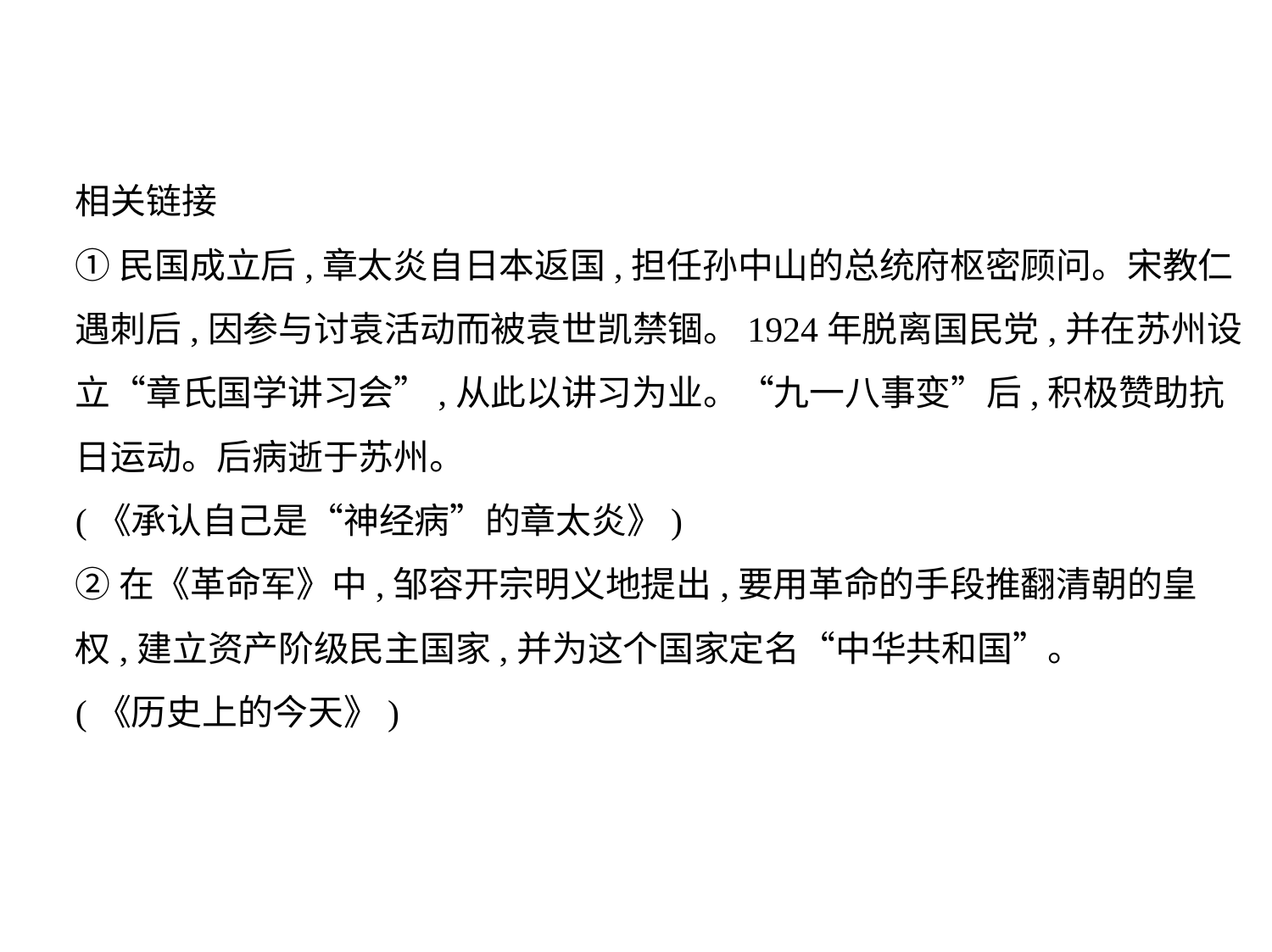

相关链接
①民国成立后,章太炎自日本返国,担任孙中山的总统府枢密顾问。宋教仁
遇刺后,因参与讨袁活动而被袁世凯禁锢。1924年脱离国民党,并在苏州设
立“章氏国学讲习会”,从此以讲习为业。“九一八事变”后,积极赞助抗
日运动。后病逝于苏州。
(《承认自己是“神经病”的章太炎》)
②在《革命军》中,邹容开宗明义地提出,要用革命的手段推翻清朝的皇
权,建立资产阶级民主国家,并为这个国家定名“中华共和国”。
(《历史上的今天》)